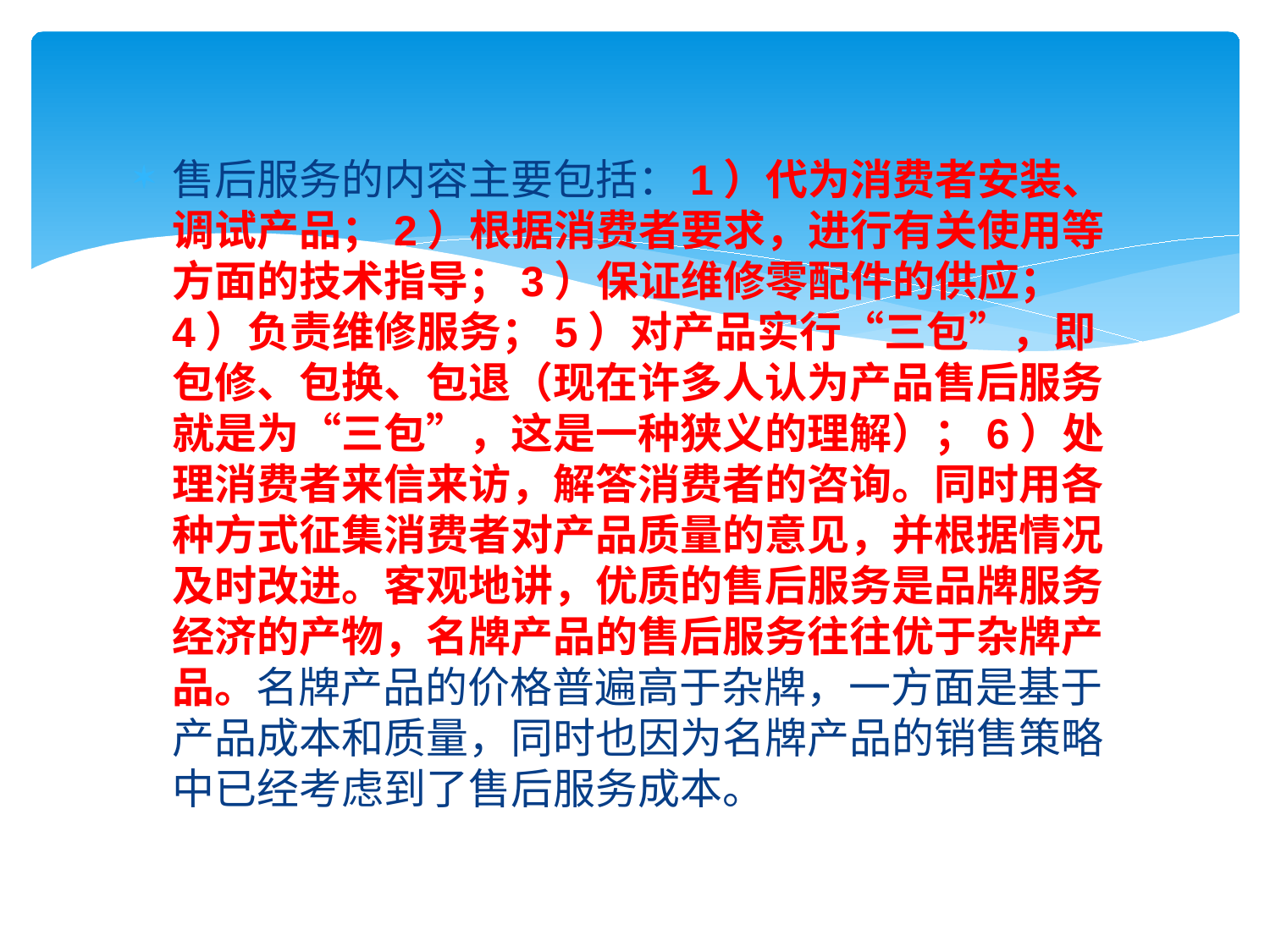

售后服务的内容主要包括：1）代为消费者安装、调试产品；2）根据消费者要求，进行有关使用等方面的技术指导；3）保证维修零配件的供应；4）负责维修服务；5）对产品实行“三包”，即包修、包换、包退（现在许多人认为产品售后服务就是为“三包”，这是一种狭义的理解）；6）处理消费者来信来访，解答消费者的咨询。同时用各种方式征集消费者对产品质量的意见，并根据情况及时改进。客观地讲，优质的售后服务是品牌服务经济的产物，名牌产品的售后服务往往优于杂牌产品。名牌产品的价格普遍高于杂牌，一方面是基于产品成本和质量，同时也因为名牌产品的销售策略中已经考虑到了售后服务成本。